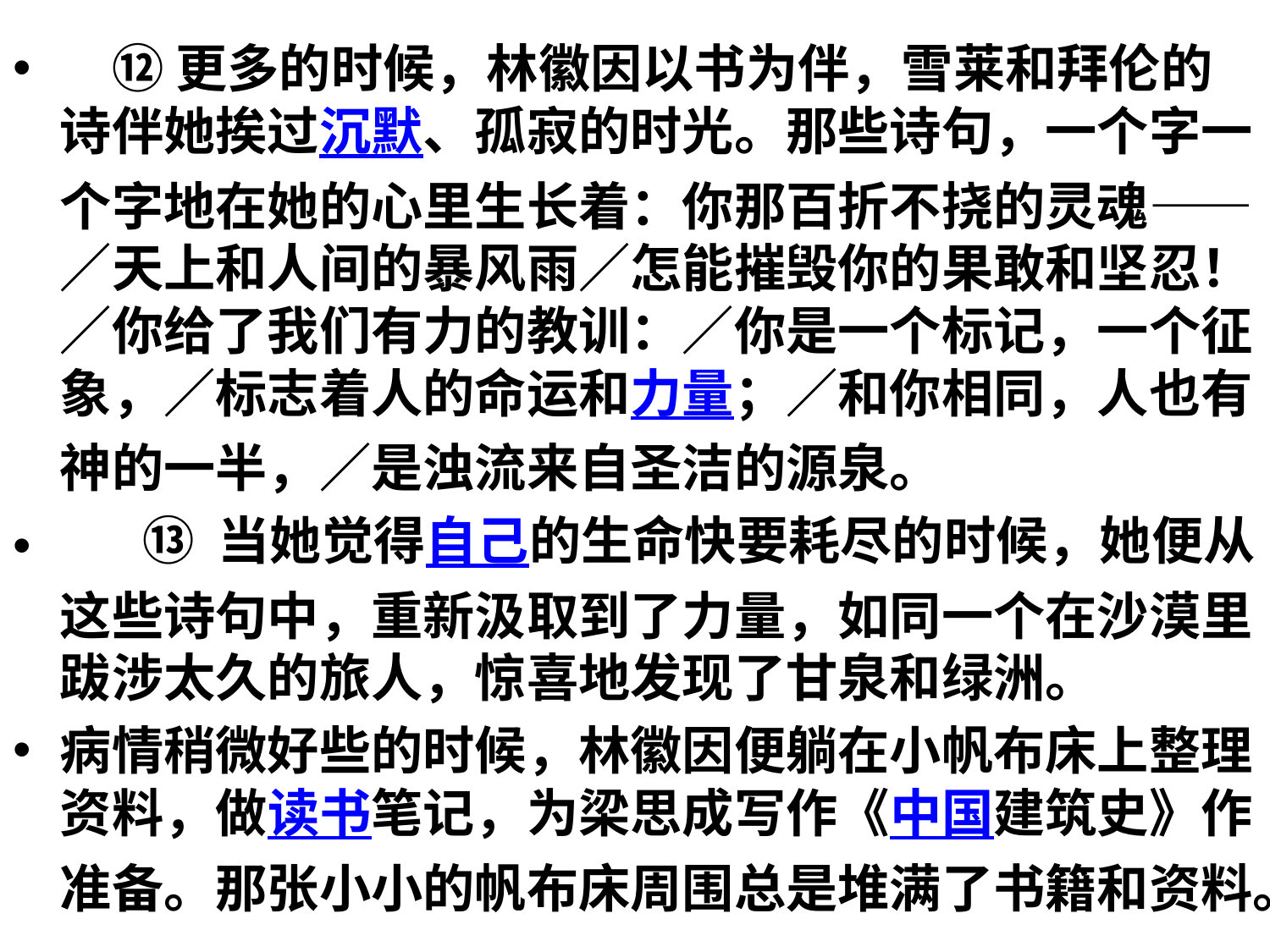

⑫ 更多的时候，林徽因以书为伴，雪莱和拜伦的诗伴她挨过沉默、孤寂的时光。那些诗句，一个字一个字地在她的心里生长着：你那百折不挠的灵魂——／天上和人间的暴风雨／怎能摧毁你的果敢和坚忍！／你给了我们有力的教训：／你是一个标记，一个征象，／标志着人的命运和力量；／和你相同，人也有神的一半，／是浊流来自圣洁的源泉。
       ⑬ 当她觉得自己的生命快要耗尽的时候，她便从这些诗句中，重新汲取到了力量，如同一个在沙漠里跋涉太久的旅人，惊喜地发现了甘泉和绿洲。
病情稍微好些的时候，林徽因便躺在小帆布床上整理资料，做读书笔记，为梁思成写作《中国建筑史》作准备。那张小小的帆布床周围总是堆满了书籍和资料。